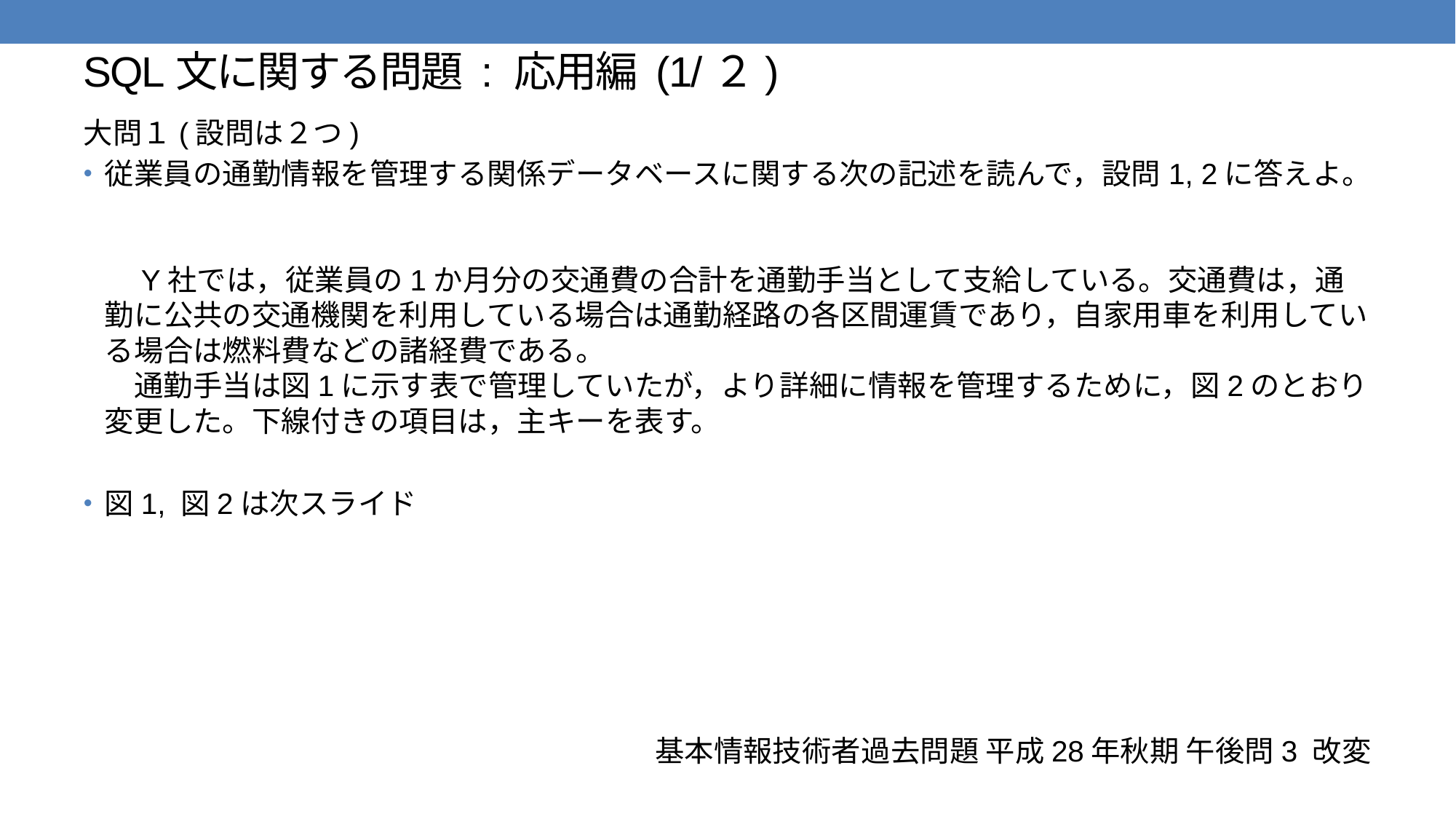

# SQL文に関する問題 : 応用編 (1/２)
大問１(設問は２つ)
従業員の通勤情報を管理する関係データベースに関する次の記述を読んで，設問1, 2に答えよ。
　Y社では，従業員の1か月分の交通費の合計を通勤手当として支給している。交通費は，通勤に公共の交通機関を利用している場合は通勤経路の各区間運賃であり，自家用車を利用している場合は燃料費などの諸経費である。
　通勤手当は図1に示す表で管理していたが，より詳細に情報を管理するために，図2のとおり変更した。下線付きの項目は，主キーを表す。

図1, 図2は次スライド

基本情報技術者過去問題 平成28年秋期 午後問3 改変